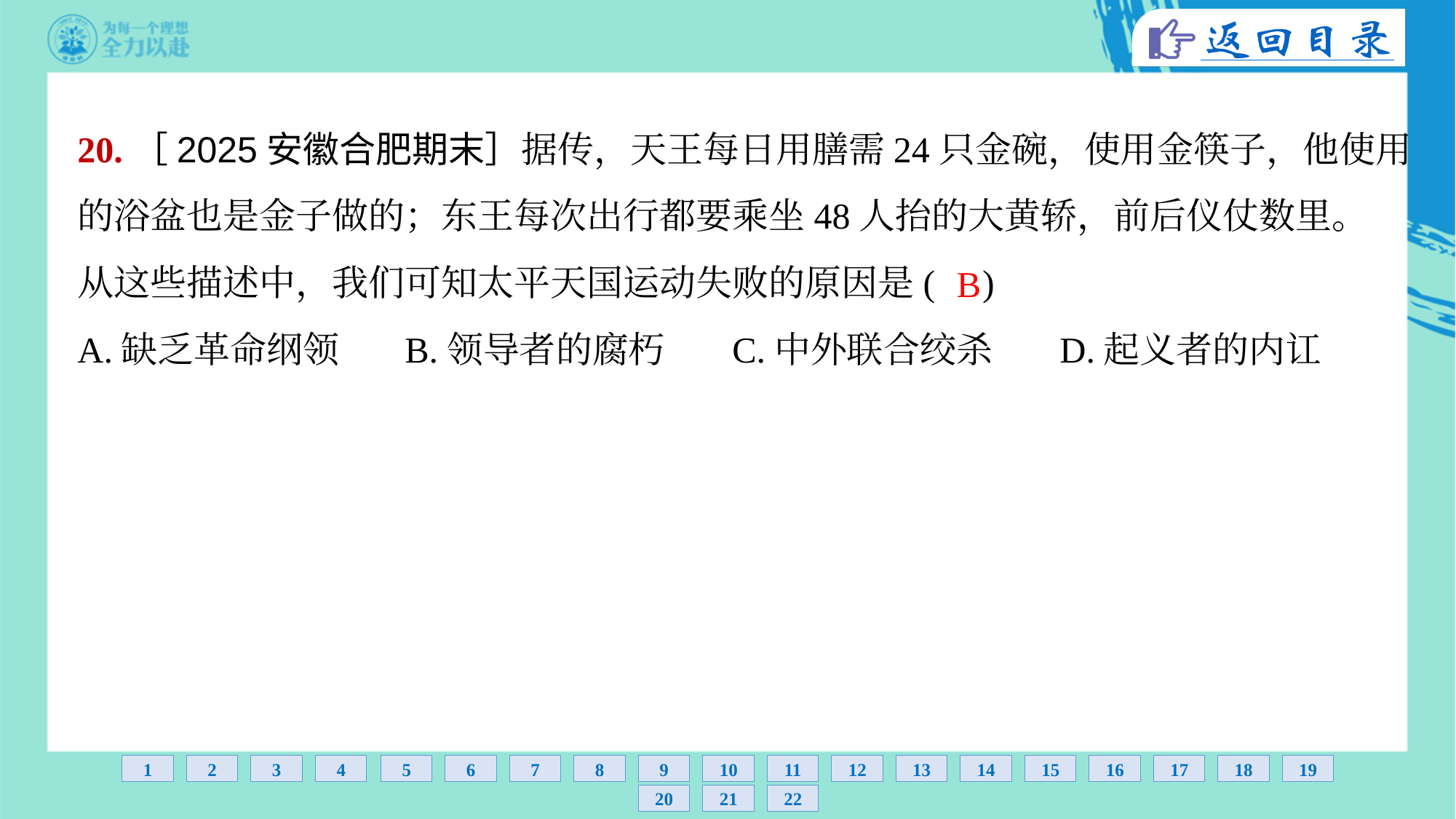

20.［2025安徽合肥期末］据传，天王每日用膳需24只金碗，使用金筷子，他使用
的浴盆也是金子做的；东王每次出行都要乘坐48人抬的大黄轿，前后仪仗数里。
从这些描述中，我们可知太平天国运动失败的原因是(     )
B
A.缺乏革命纲领	B.领导者的腐朽	C.中外联合绞杀	D.起义者的内讧